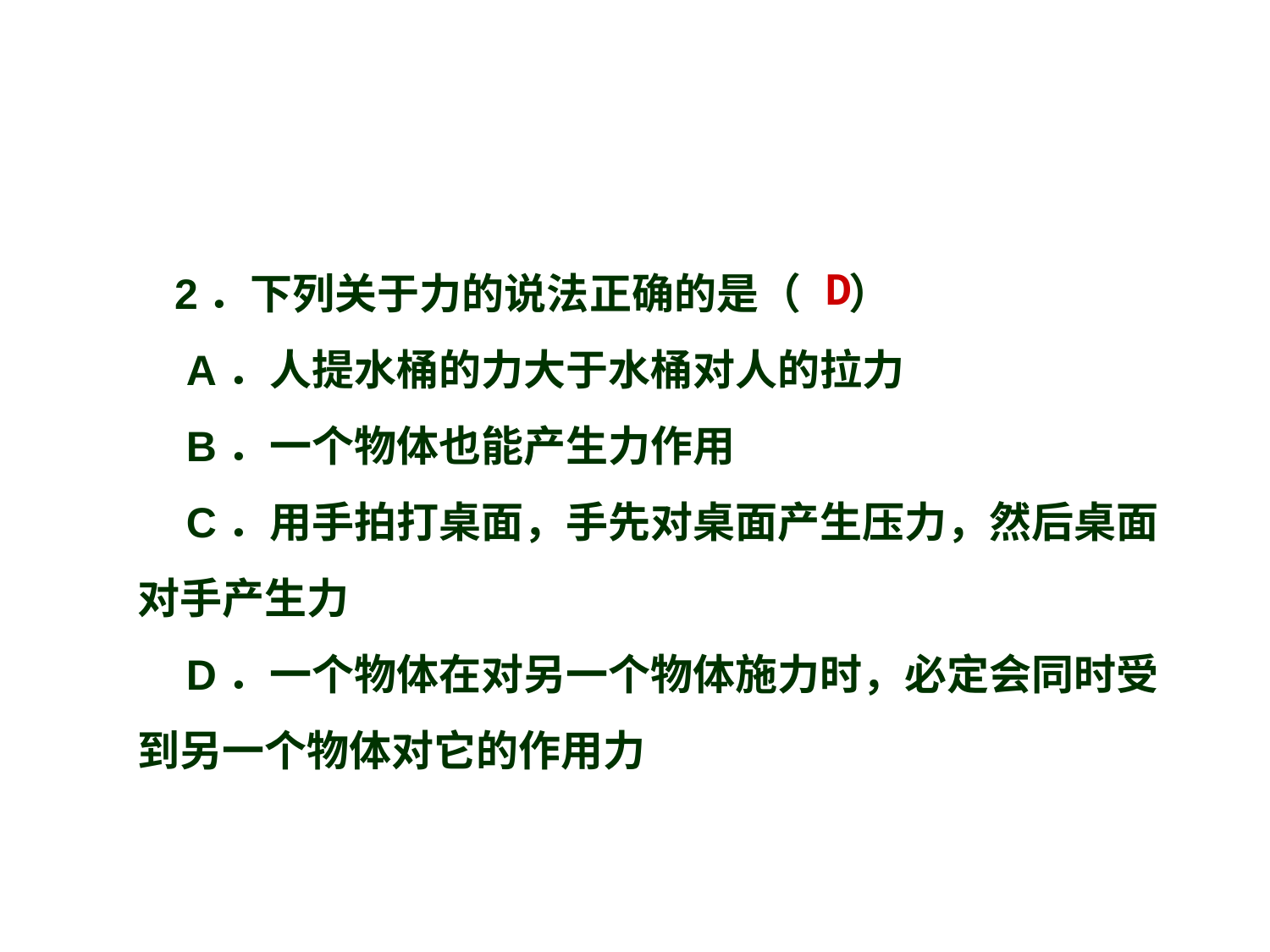

2．下列关于力的说法正确的是（     ）
 A．人提水桶的力大于水桶对人的拉力
 B．一个物体也能产生力作用
 C．用手拍打桌面，手先对桌面产生压力，然后桌面对手产生力
 D．一个物体在对另一个物体施力时，必定会同时受到另一个物体对它的作用力
D